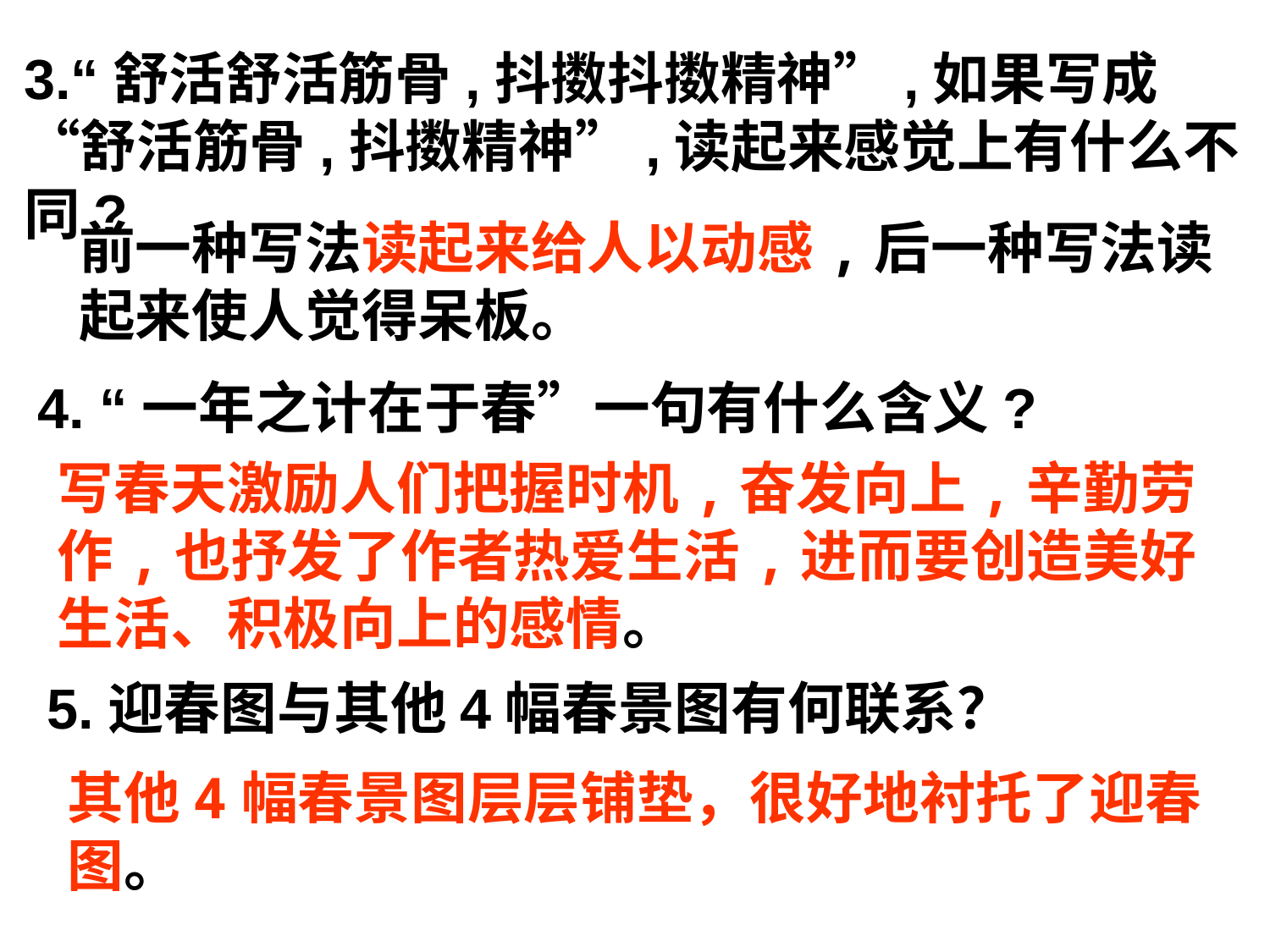

3.“舒活舒活筋骨,抖擞抖擞精神”,如果写成“舒活筋骨,抖擞精神”,读起来感觉上有什么不同?
前一种写法读起来给人以动感,后一种写法读起来使人觉得呆板。
4. “一年之计在于春”一句有什么含义?
写春天激励人们把握时机,奋发向上,辛勤劳作,也抒发了作者热爱生活,进而要创造美好生活、积极向上的感情。
5.迎春图与其他4幅春景图有何联系？
其他4幅春景图层层铺垫，很好地衬托了迎春图。